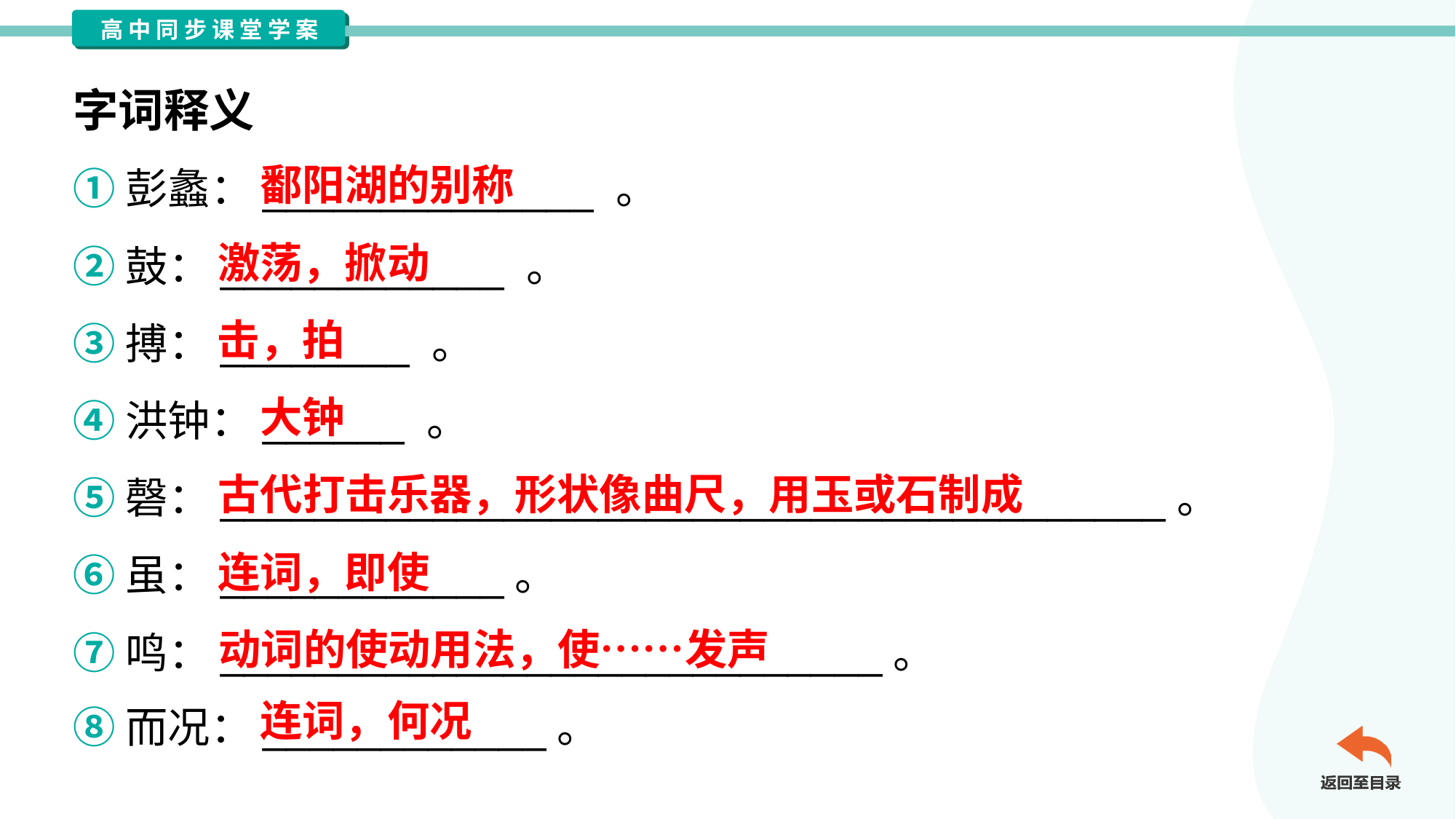

字词释义
鄱阳湖的别称
①彭蠡：______________ 。
②鼓：____________ 。
③搏：________ 。
④洪钟：______ 。
⑤磬：________________________________________。
⑥虽：____________。
⑦鸣：____________________________。
⑧而况：____________。
激荡，掀动
击，拍
大钟
古代打击乐器，形状像曲尺，用玉或石制成
连词，即使
动词的使动用法，使……发声
连词，何况